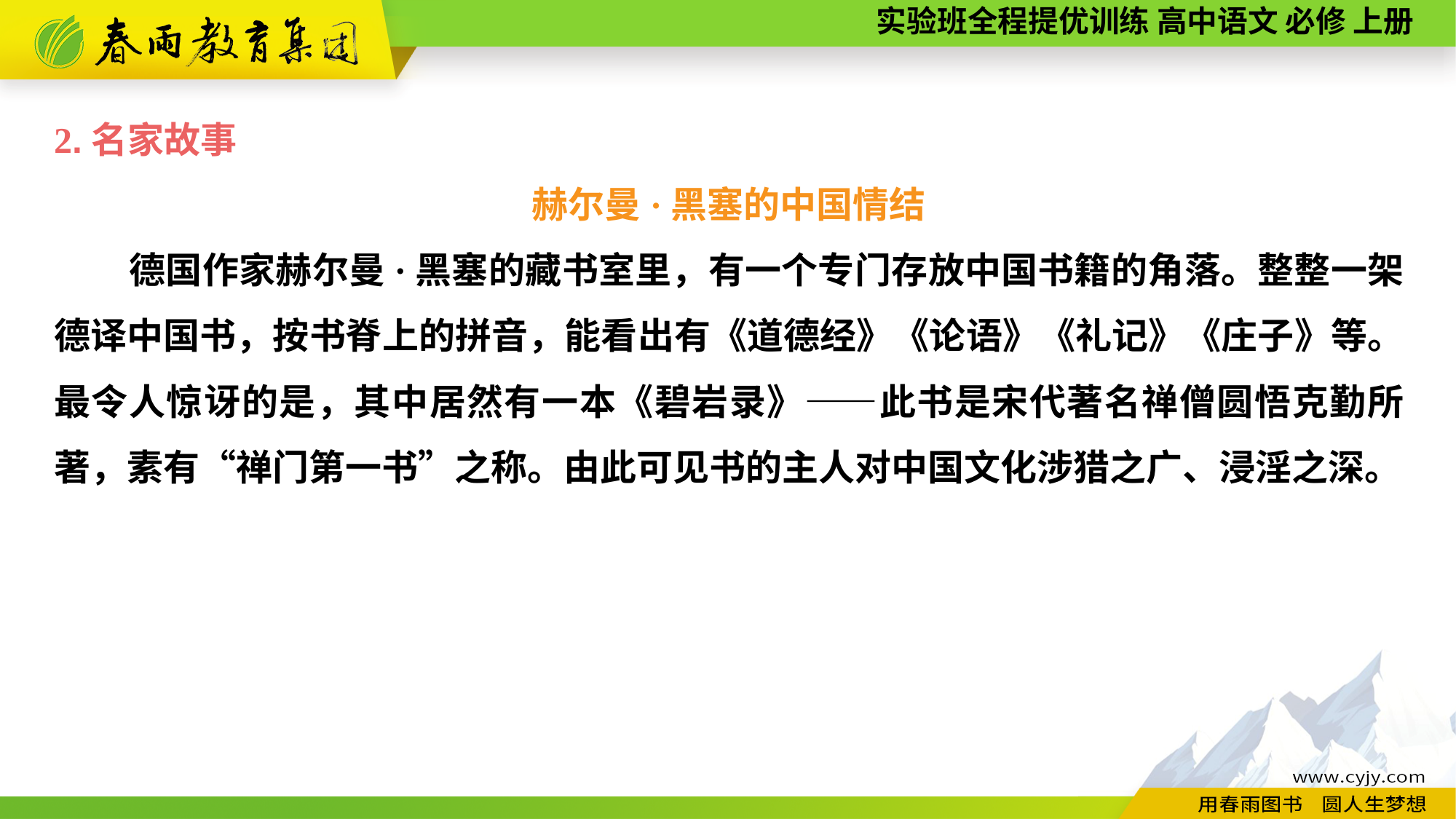

2.名家故事
赫尔曼·黑塞的中国情结
德国作家赫尔曼·黑塞的藏书室里，有一个专门存放中国书籍的角落。整整一架德译中国书，按书脊上的拼音，能看出有《道德经》《论语》《礼记》《庄子》等。最令人惊讶的是，其中居然有一本《碧岩录》——此书是宋代著名禅僧圆悟克勤所著，素有“禅门第一书”之称。由此可见书的主人对中国文化涉猎之广、浸淫之深。